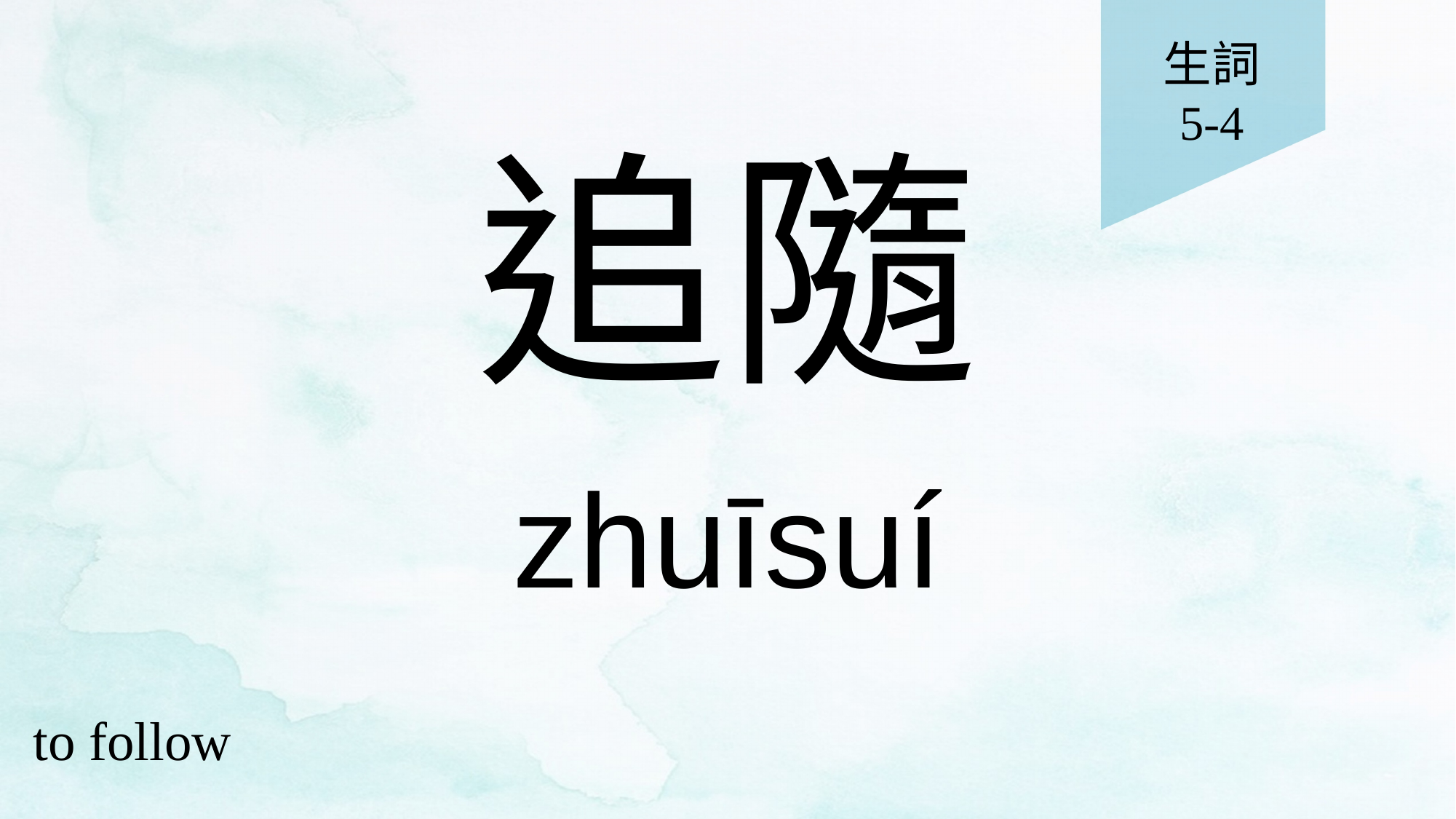

生詞
5-4
# 追隨
zhuīsuí
to follow